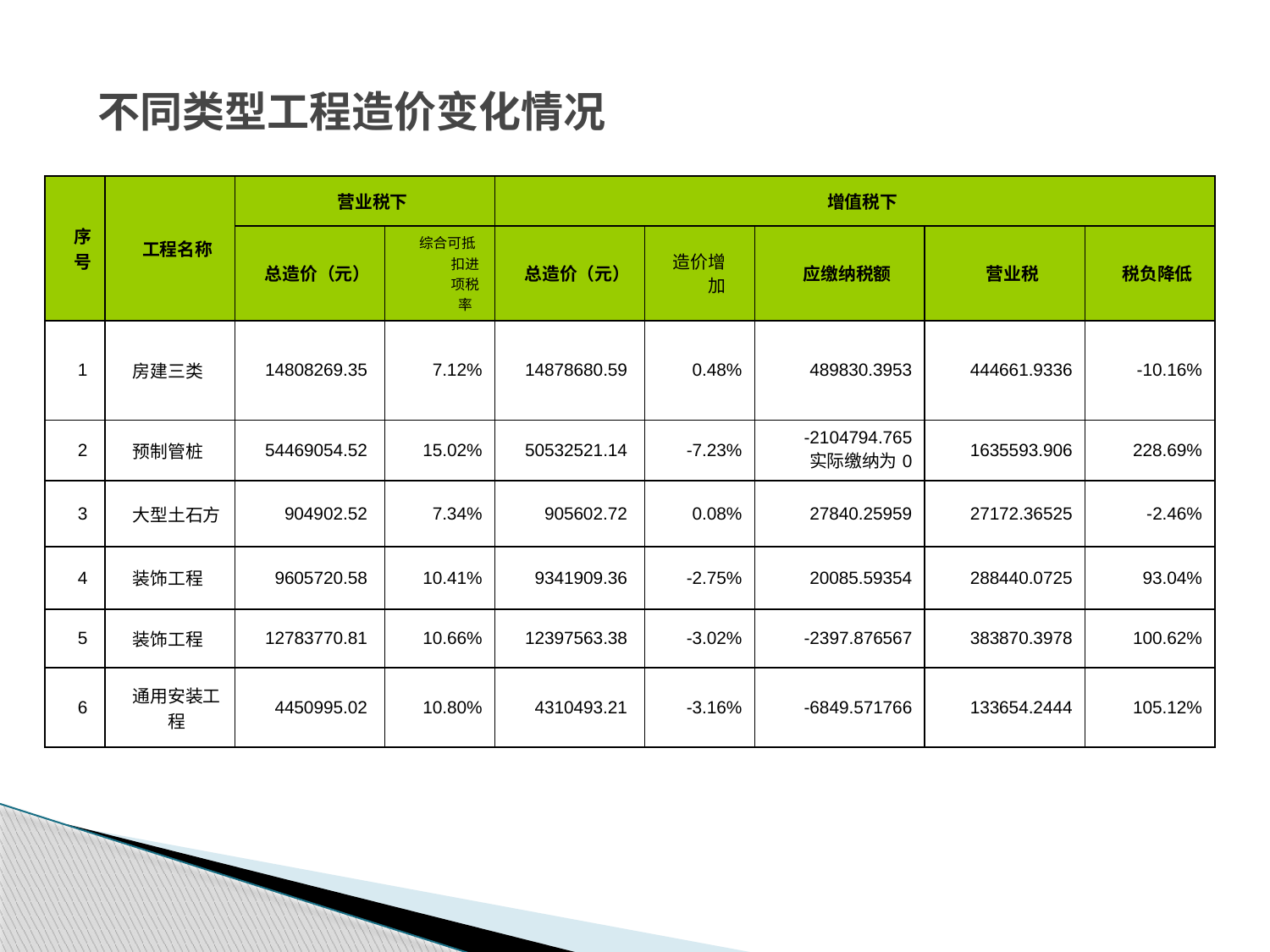

# 不同类型工程造价变化情况
| 序 号 | 工程名称 | 营业税下 |  | 增值税下 |  |  |  |  |
| --- | --- | --- | --- | --- | --- | --- | --- | --- |
|  |  | 总造价（元） | 综合可抵扣进项税率 | 总造价（元） | 造价增加 | 应缴纳税额 | 营业税 | 税负降低 |
| 1 | 房建三类 | 14808269.35 | 7.12% | 14878680.59 | 0.48% | 489830.3953 | 444661.9336 | -10.16% |
| 2 | 预制管桩 | 54469054.52 | 15.02% | 50532521.14 | -7.23% | -2104794.765 实际缴纳为0 | 1635593.906 | 228.69% |
| 3 | 大型土石方 | 904902.52 | 7.34% | 905602.72 | 0.08% | 27840.25959 | 27172.36525 | -2.46% |
| 4 | 装饰工程 | 9605720.58 | 10.41% | 9341909.36 | -2.75% | 20085.59354 | 288440.0725 | 93.04% |
| 5 | 装饰工程 | 12783770.81 | 10.66% | 12397563.38 | -3.02% | -2397.876567 | 383870.3978 | 100.62% |
| 6 | 通用安装工程 | 4450995.02 | 10.80% | 4310493.21 | -3.16% | -6849.571766 | 133654.2444 | 105.12% |